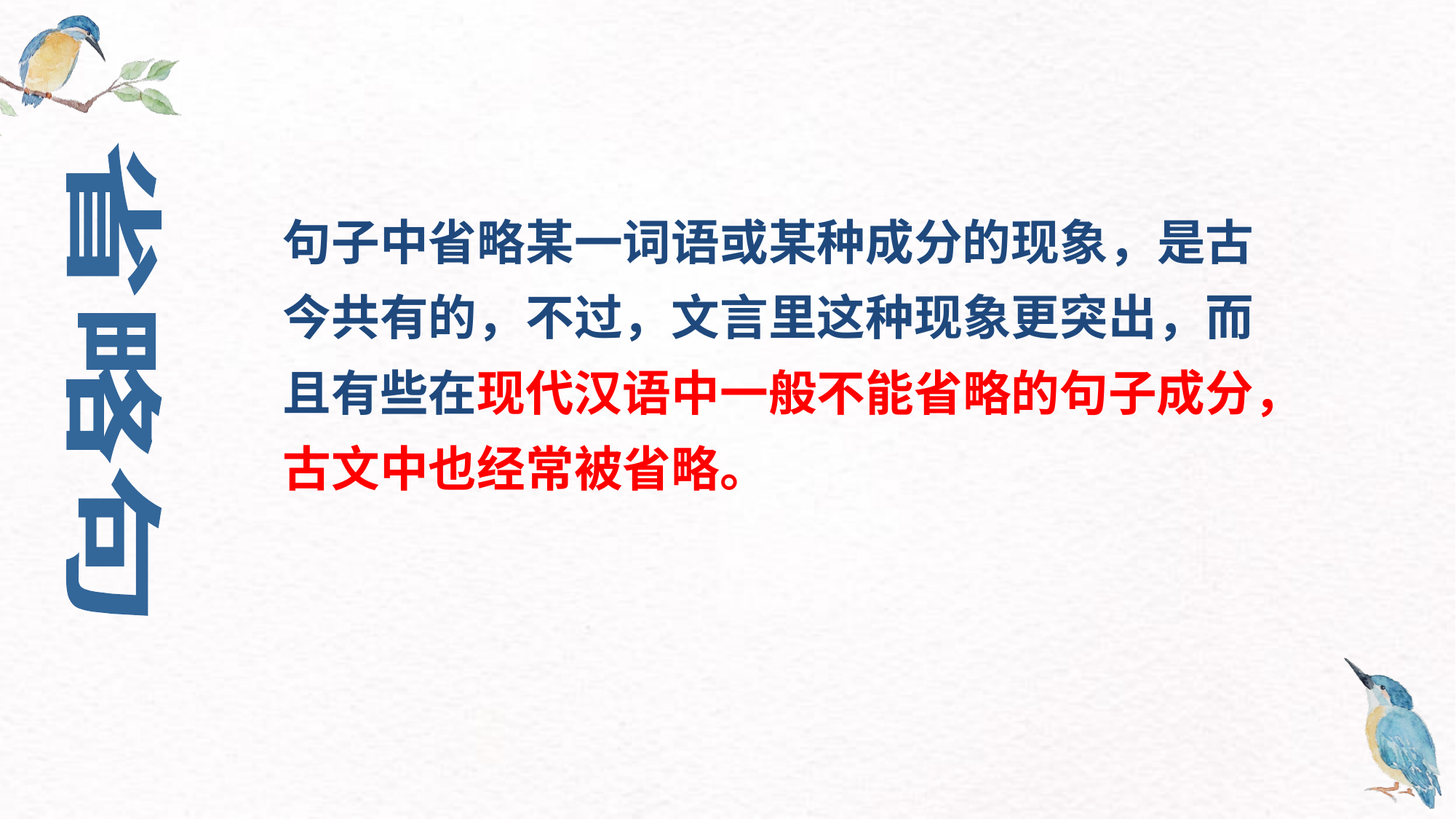

句子中省略某一词语或某种成分的现象，是古今共有的，不过，文言里这种现象更突出，而且有些在现代汉语中一般不能省略的句子成分，古文中也经常被省略。
省略句